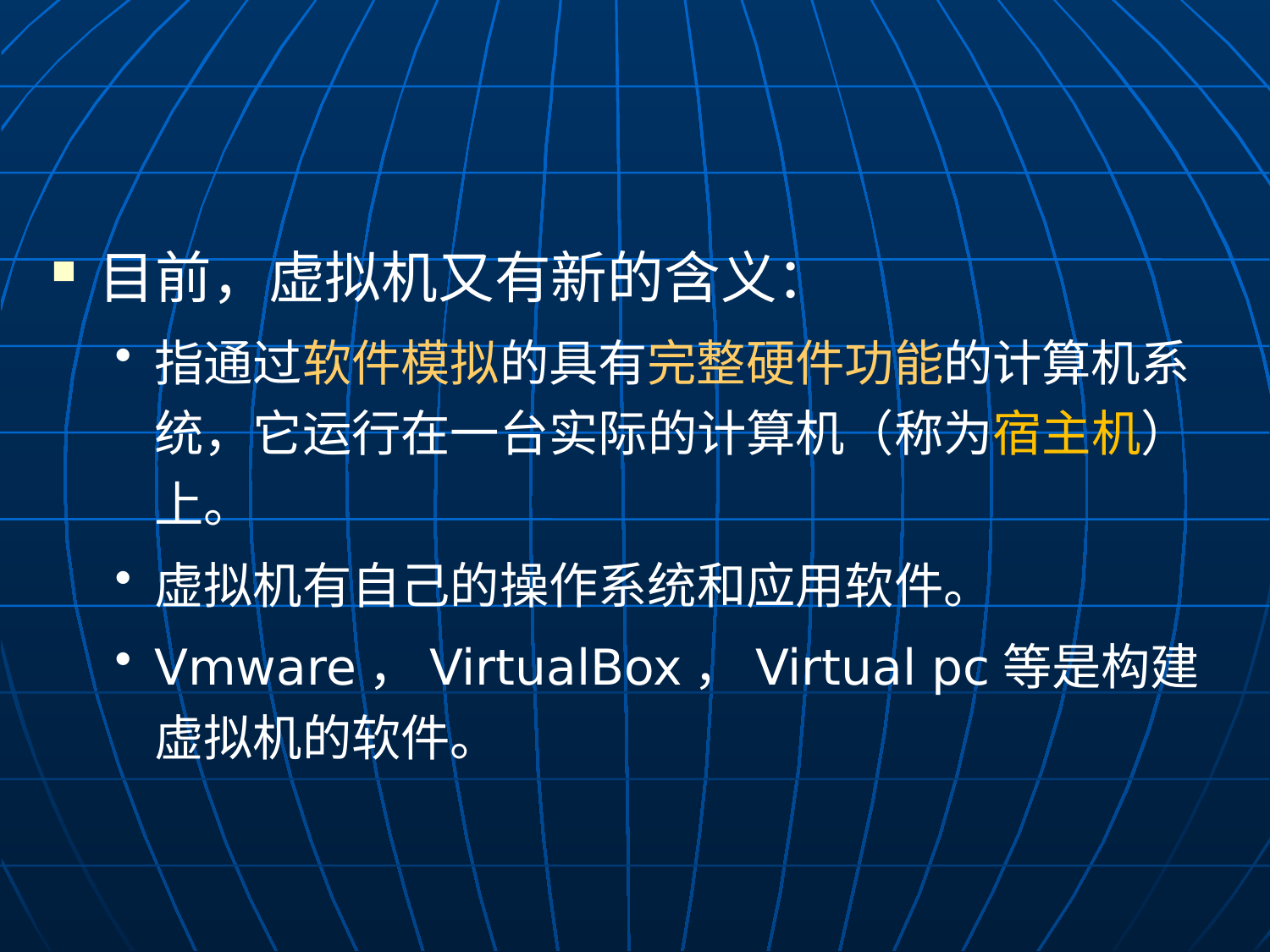

#
目前，虚拟机又有新的含义：
指通过软件模拟的具有完整硬件功能的计算机系统，它运行在一台实际的计算机（称为宿主机）上。
虚拟机有自己的操作系统和应用软件。
Vmware，VirtualBox，Virtual pc等是构建虚拟机的软件。